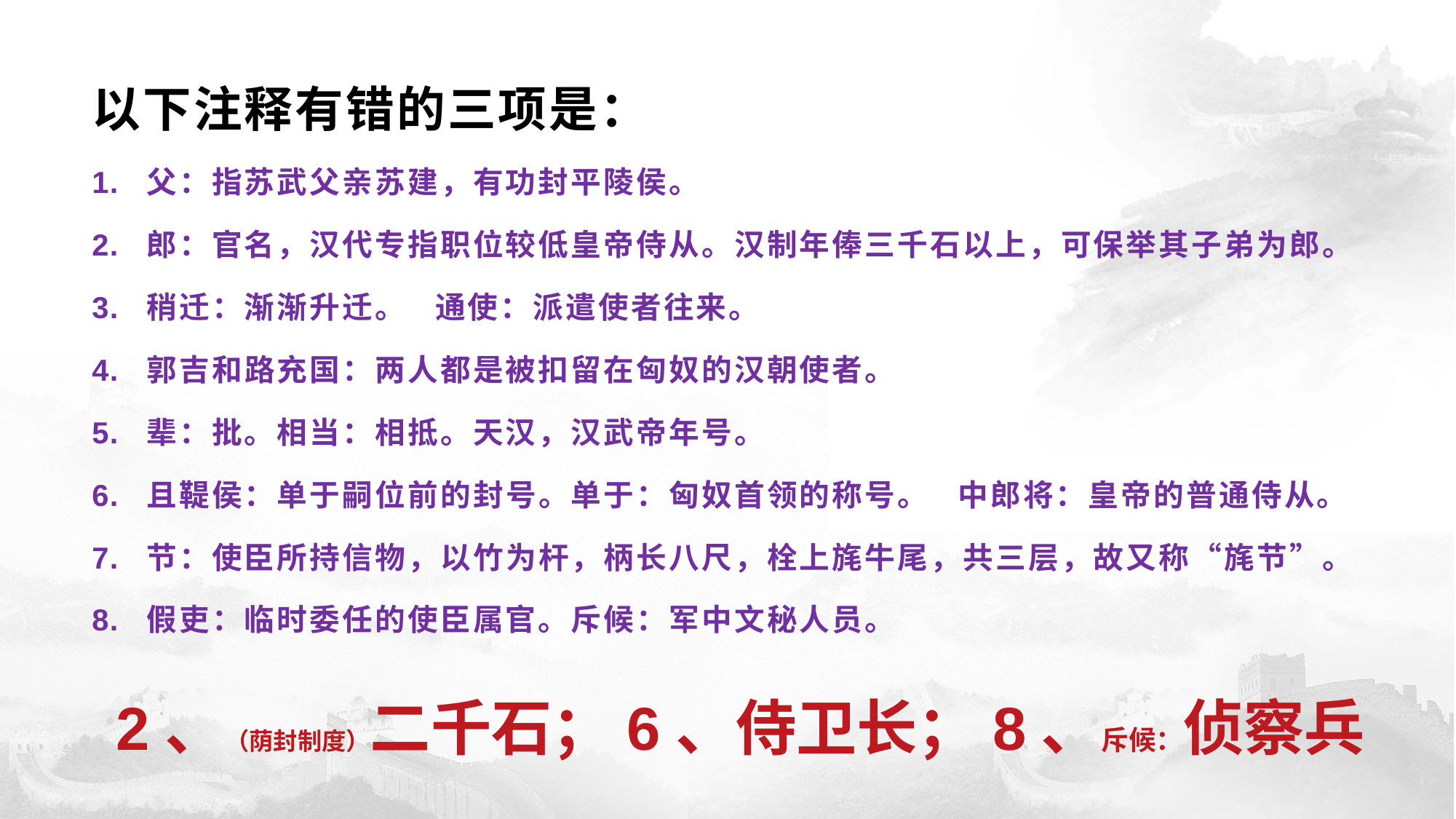

以下注释有错的三项是：
父：指苏武父亲苏建，有功封平陵侯。
郎：官名，汉代专指职位较低皇帝侍从。汉制年俸三千石以上，可保举其子弟为郎。
稍迁：渐渐升迁。   通使：派遣使者往来。
郭吉和路充国：两人都是被扣留在匈奴的汉朝使者。
辈：批。相当：相抵。天汉，汉武帝年号。
且鞮侯：单于嗣位前的封号。单于：匈奴首领的称号。   中郎将：皇帝的普通侍从。
节：使臣所持信物，以竹为杆，柄长八尺，栓上旄牛尾，共三层，故又称“旄节”。
假吏：临时委任的使臣属官。斥候：军中文秘人员。

2、（荫封制度）二千石；6、侍卫长；8、斥候：侦察兵